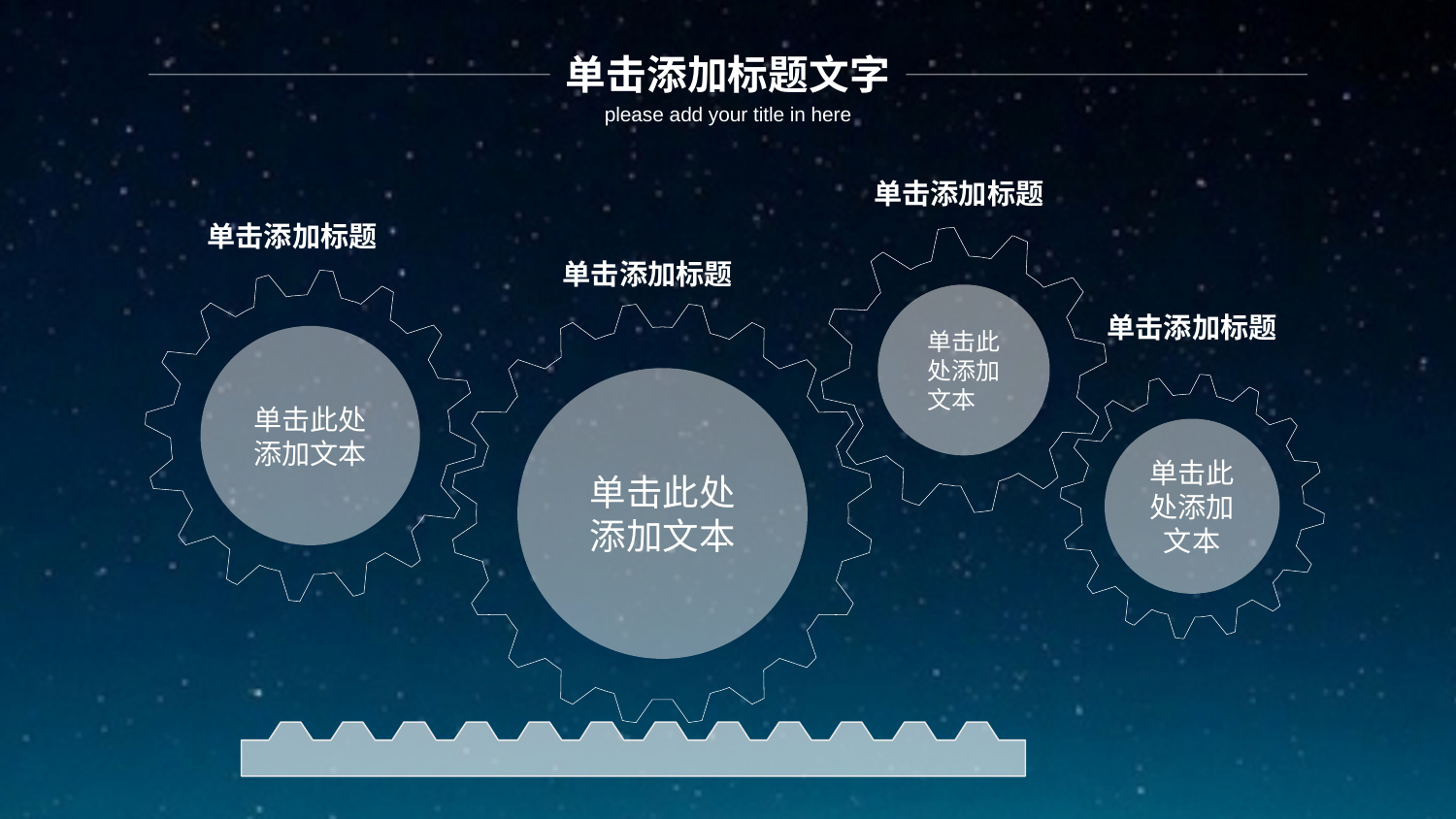

单击添加标题文字
please add your title in here
单击添加标题
单击添加标题

单击此处添加文本
单击添加标题

单击此处添加文本
单击添加标题

单击此处添加文本

单击此处添加文本